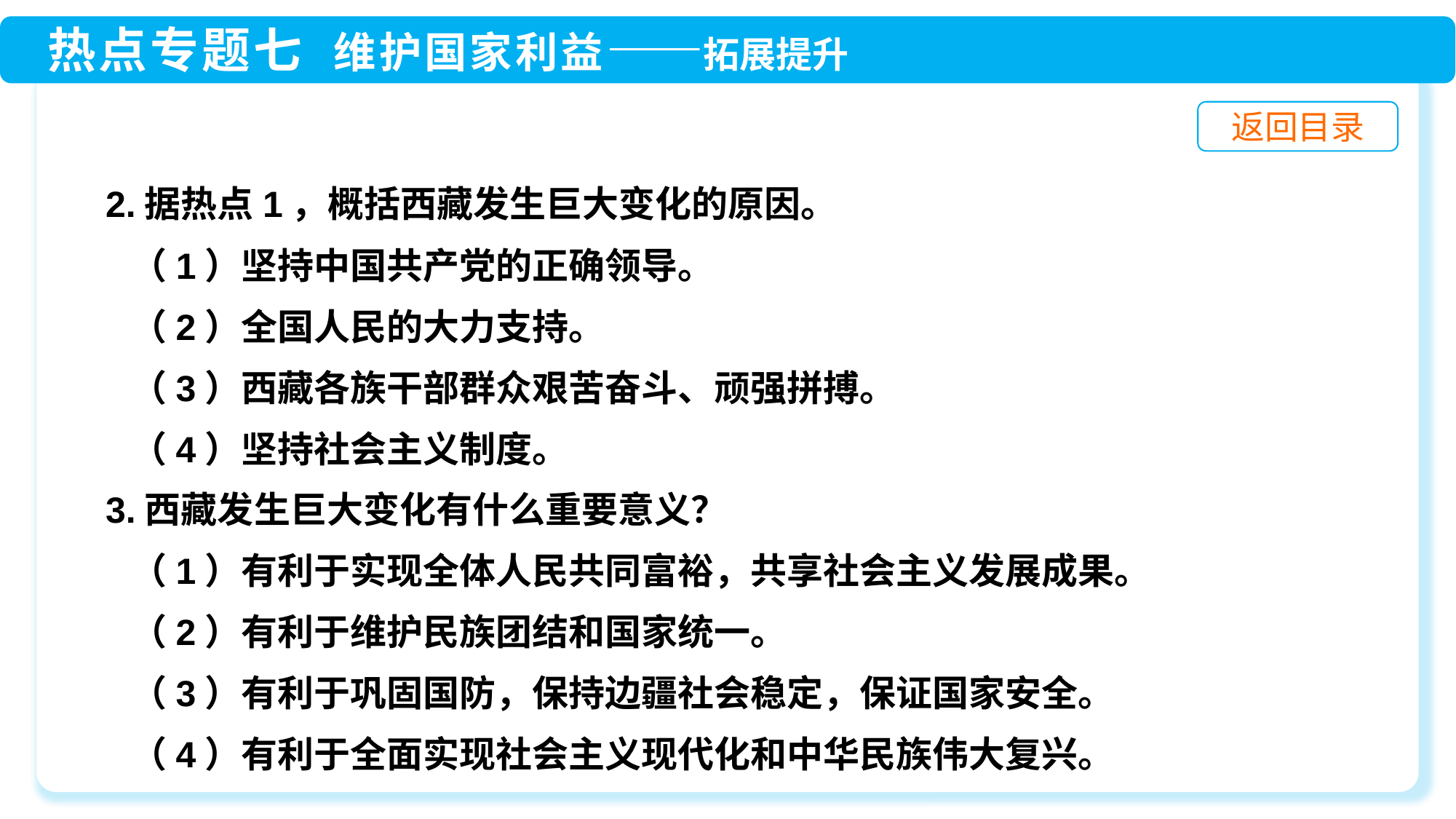

2.据热点1，概括西藏发生巨大变化的原因。
  （1）坚持中国共产党的正确领导。
  （2）全国人民的大力支持。
  （3）西藏各族干部群众艰苦奋斗、顽强拼搏。
  （4）坚持社会主义制度。
3.西藏发生巨大变化有什么重要意义？
  （1）有利于实现全体人民共同富裕，共享社会主义发展成果。
  （2）有利于维护民族团结和国家统一。
  （3）有利于巩固国防，保持边疆社会稳定，保证国家安全。
  （4）有利于全面实现社会主义现代化和中华民族伟大复兴。